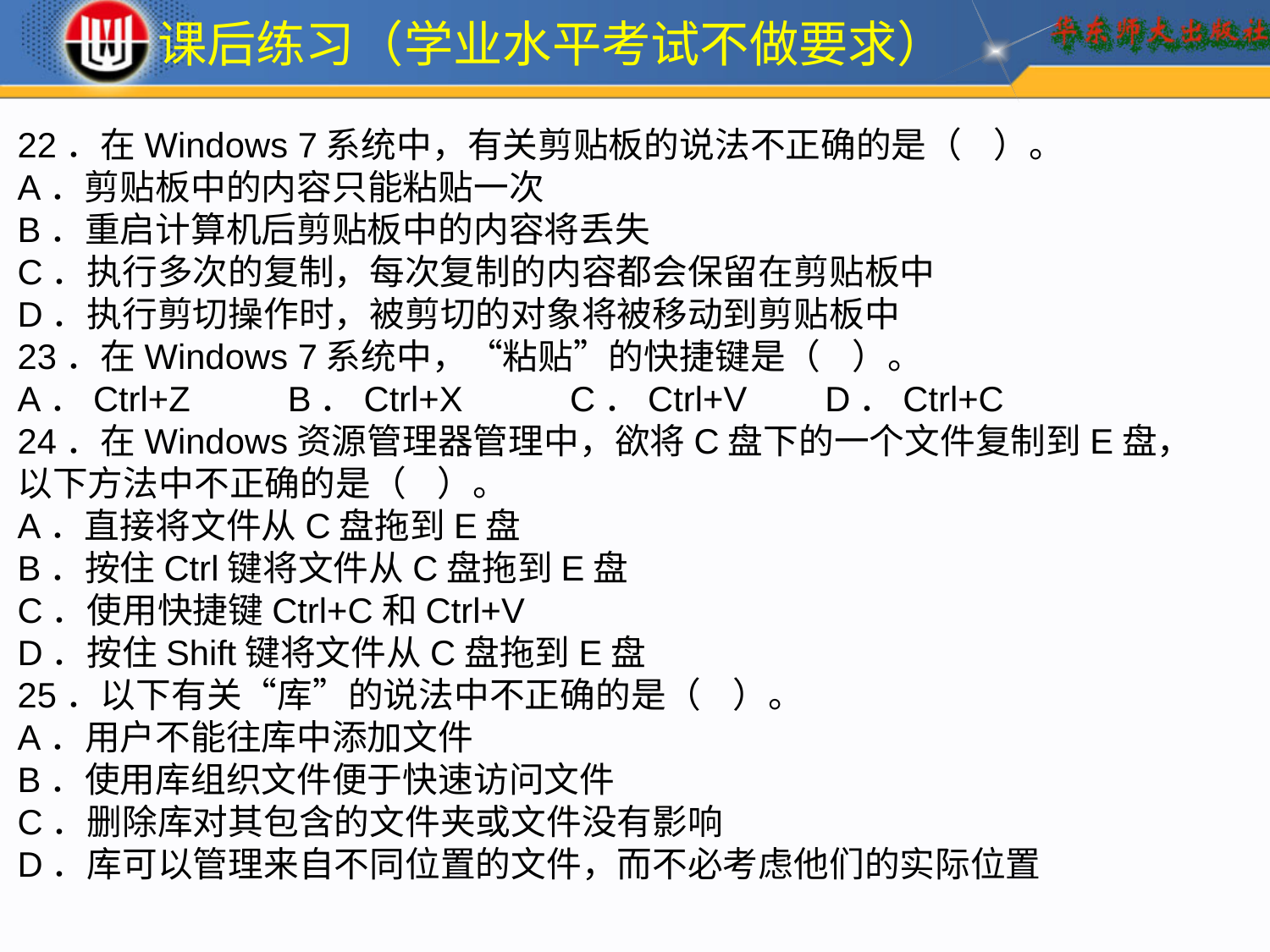

课后练习（学业水平考试不做要求）
22．在Windows 7系统中，有关剪贴板的说法不正确的是（    ）。
A．剪贴板中的内容只能粘贴一次
B．重启计算机后剪贴板中的内容将丢失
C．执行多次的复制，每次复制的内容都会保留在剪贴板中
D．执行剪切操作时，被剪切的对象将被移动到剪贴板中
23．在Windows 7系统中，“粘贴”的快捷键是（    ）。
A．Ctrl+Z          B．Ctrl+X           C．Ctrl+V        D．Ctrl+C
24．在Windows资源管理器管理中，欲将C盘下的一个文件复制到E盘，以下方法中不正确的是（    ）。
A．直接将文件从C盘拖到E盘
B．按住Ctrl键将文件从C盘拖到E盘
C．使用快捷键Ctrl+C和Ctrl+V
D．按住Shift键将文件从C盘拖到E盘
25．以下有关“库”的说法中不正确的是（    ）。
A．用户不能往库中添加文件
B．使用库组织文件便于快速访问文件
C．删除库对其包含的文件夹或文件没有影响
D．库可以管理来自不同位置的文件，而不必考虑他们的实际位置